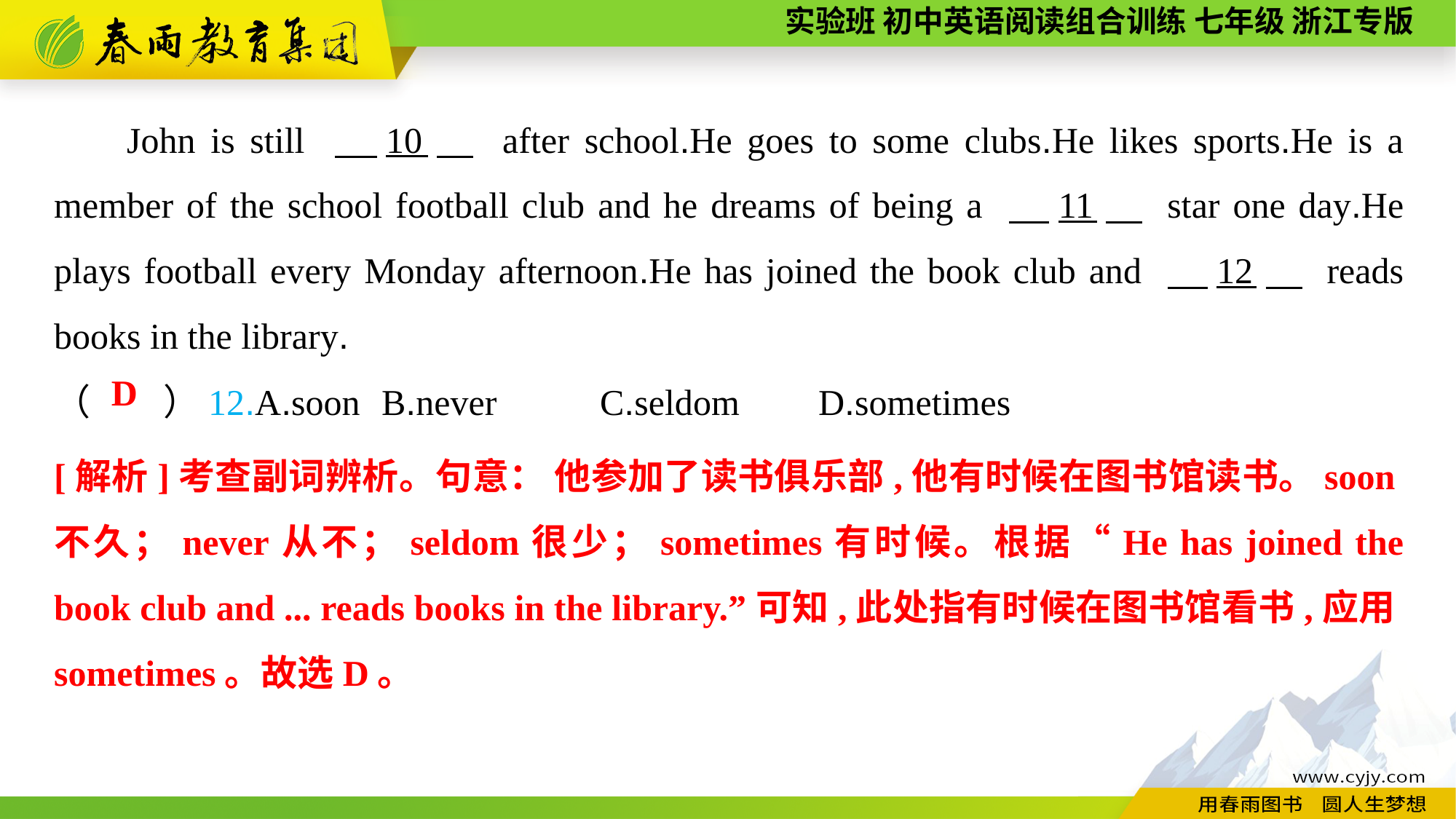

John is still 　10　 after school.He goes to some clubs.He likes sports.He is a member of the school football club and he dreams of being a 　11　 star one day.He plays football every Monday afternoon.He has joined the book club and 　12　 reads books in the library.
（　　）12.A.soon	B.never	C.seldom	D.sometimes
D
[解析]考查副词辨析。句意： 他参加了读书俱乐部,他有时候在图书馆读书。soon不久；never从不；seldom很少；sometimes有时候。根据“He has joined the book club and ... reads books in the library.”可知,此处指有时候在图书馆看书,应用sometimes。故选D。